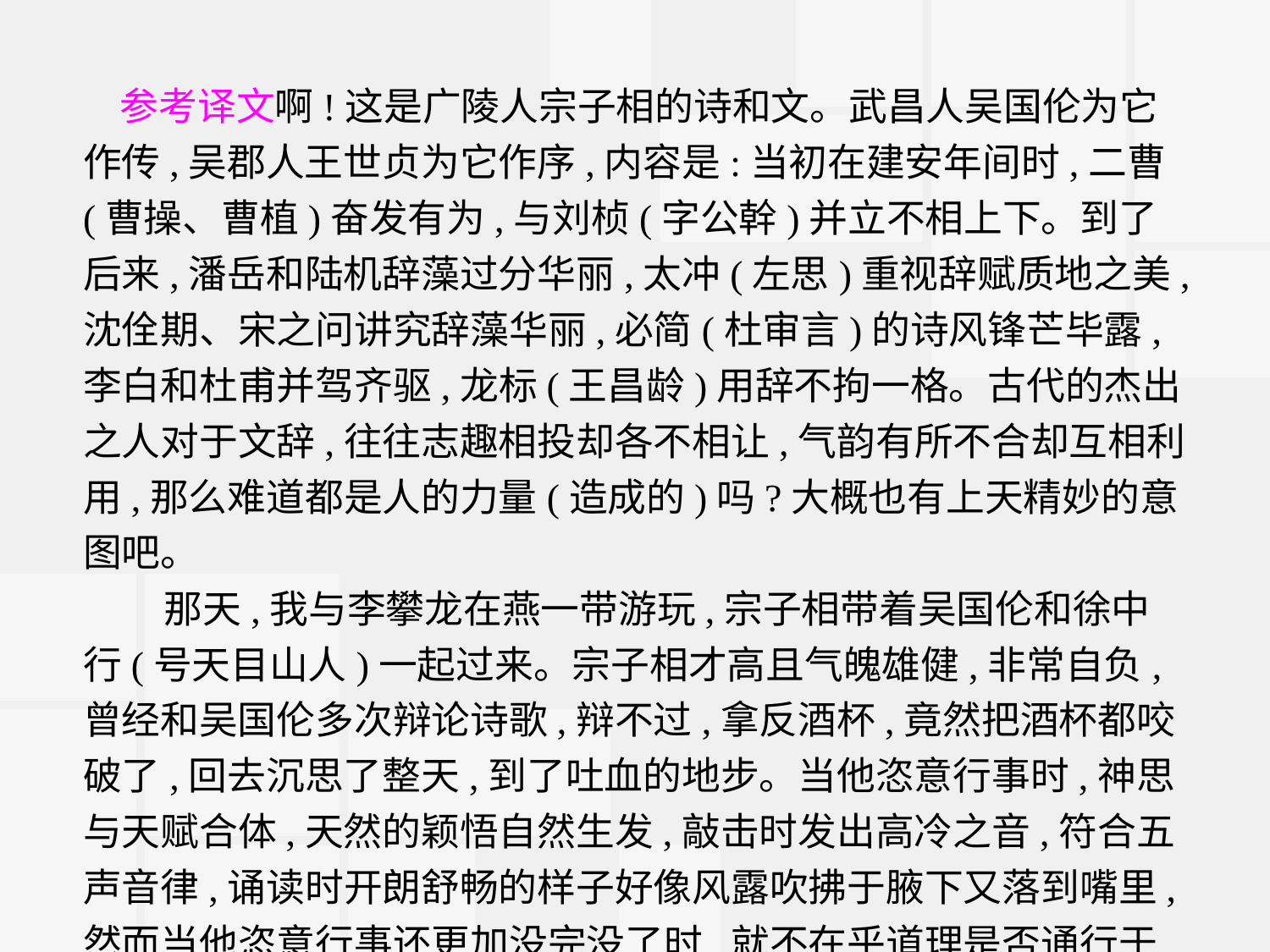

参考译文啊!这是广陵人宗子相的诗和文。武昌人吴国伦为它作传,吴郡人王世贞为它作序,内容是:当初在建安年间时,二曹(曹操、曹植)奋发有为,与刘桢(字公幹)并立不相上下。到了后来,潘岳和陆机辞藻过分华丽,太冲(左思)重视辞赋质地之美,沈佺期、宋之问讲究辞藻华丽,必简(杜审言)的诗风锋芒毕露,李白和杜甫并驾齐驱,龙标(王昌龄)用辞不拘一格。古代的杰出之人对于文辞,往往志趣相投却各不相让,气韵有所不合却互相利用,那么难道都是人的力量(造成的)吗?大概也有上天精妙的意图吧。
    那天,我与李攀龙在燕一带游玩,宗子相带着吴国伦和徐中行(号天目山人)一起过来。宗子相才高且气魄雄健,非常自负,曾经和吴国伦多次辩论诗歌,辩不过,拿反酒杯,竟然把酒杯都咬破了,回去沉思了整天,到了吐血的地步。当他恣意行事时,神思与天赋合体,天然的颖悟自然生发,敲击时发出高冷之音,符合五声音律,诵读时开朗舒畅的样子好像风露吹拂于腋下又落到嘴里,然而当他恣意行事还更加没完没了时,就不在乎道理是否通行于天地,言辞是否能